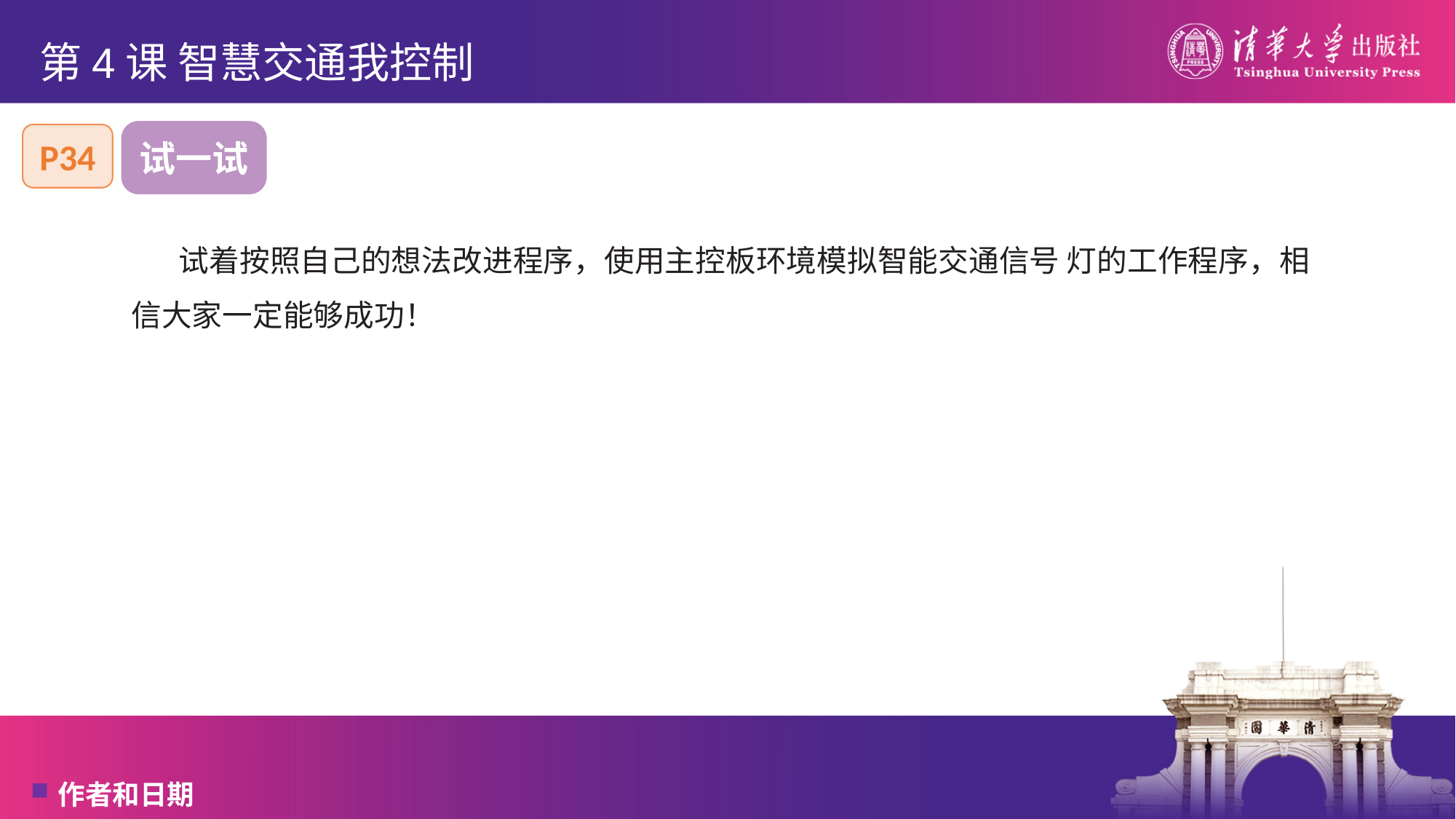

# 第4课 智慧交通我控制
试一试
P34
      试着按照自己的想法改进程序，使用主控板环境模拟智能交通信号 灯的工作程序，相信大家一定能够成功！
作者和日期